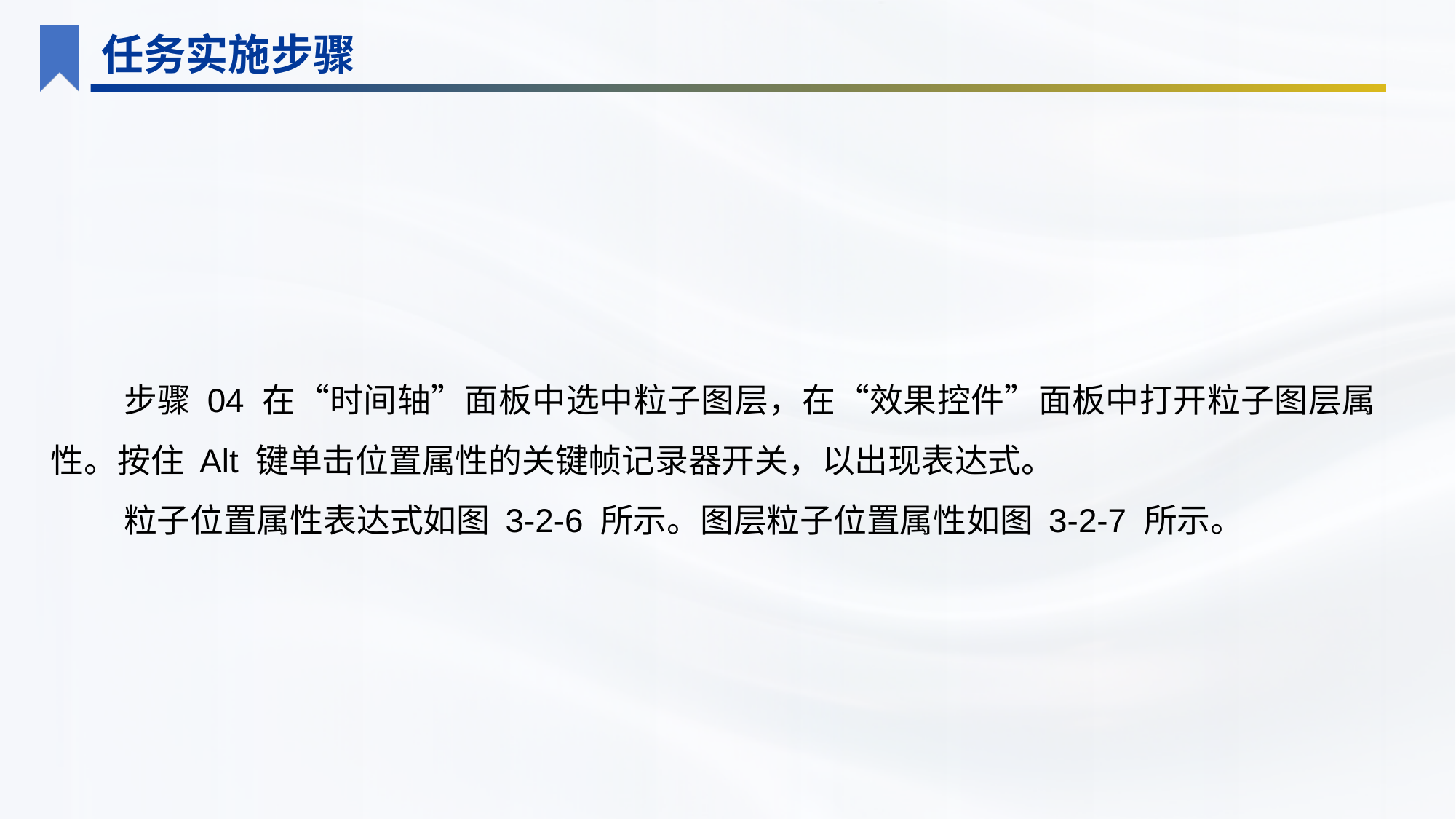

任务实施步骤
步骤 04 在“时间轴”面板中选中粒子图层，在“效果控件”面板中打开粒子图层属性。按住 Alt 键单击位置属性的关键帧记录器开关，以出现表达式。
粒子位置属性表达式如图 3-2-6 所示。图层粒子位置属性如图 3-2-7 所示。